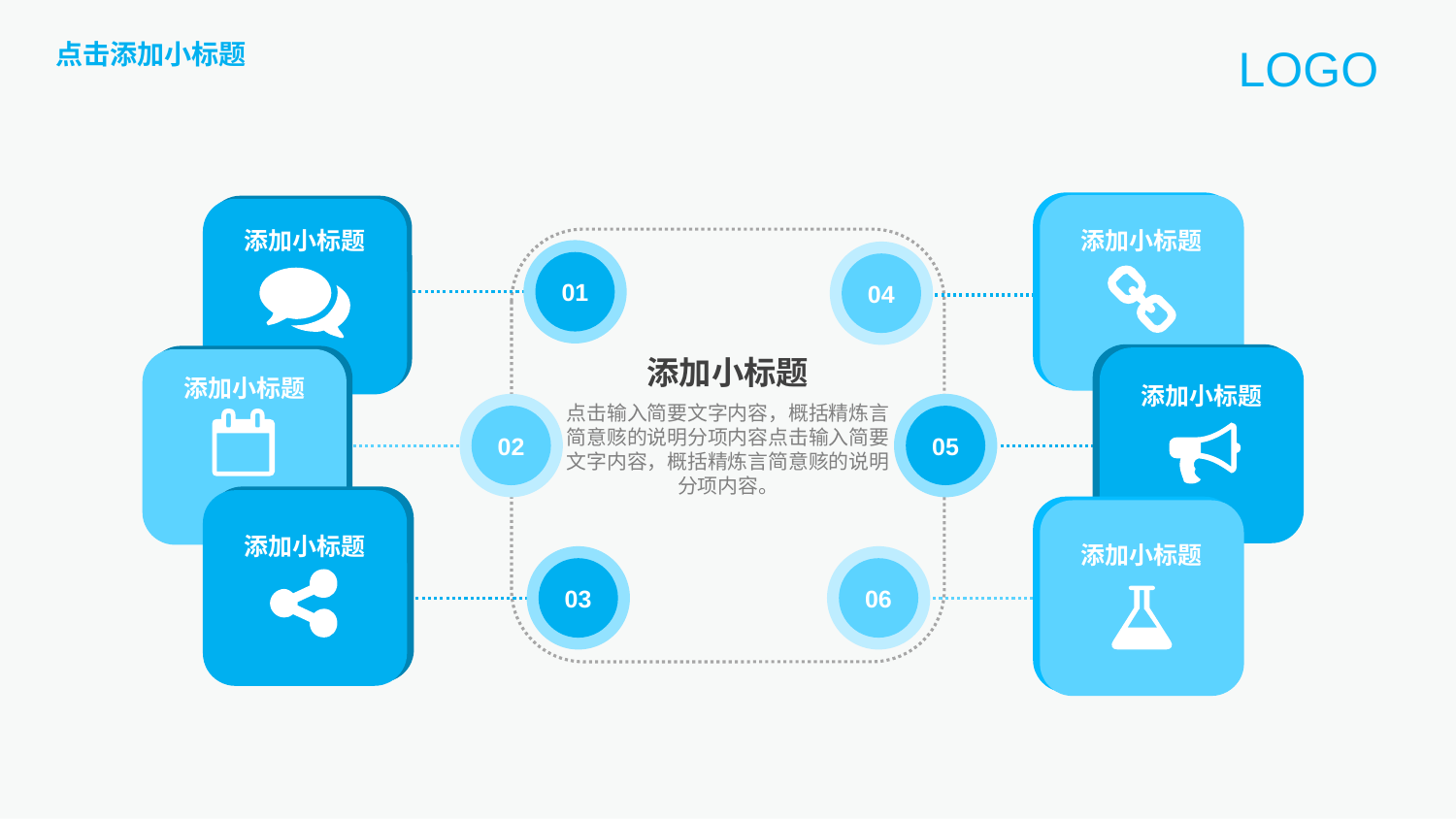

点击添加小标题
LOGO

添加小标题
添加小标题

01

04

添加小标题
点击输入简要文字内容，概括精炼言简意赅的说明分项内容点击输入简要文字内容，概括精炼言简意赅的说明分项内容。
添加小标题
添加小标题

02

05

添加小标题
添加小标题

03

06